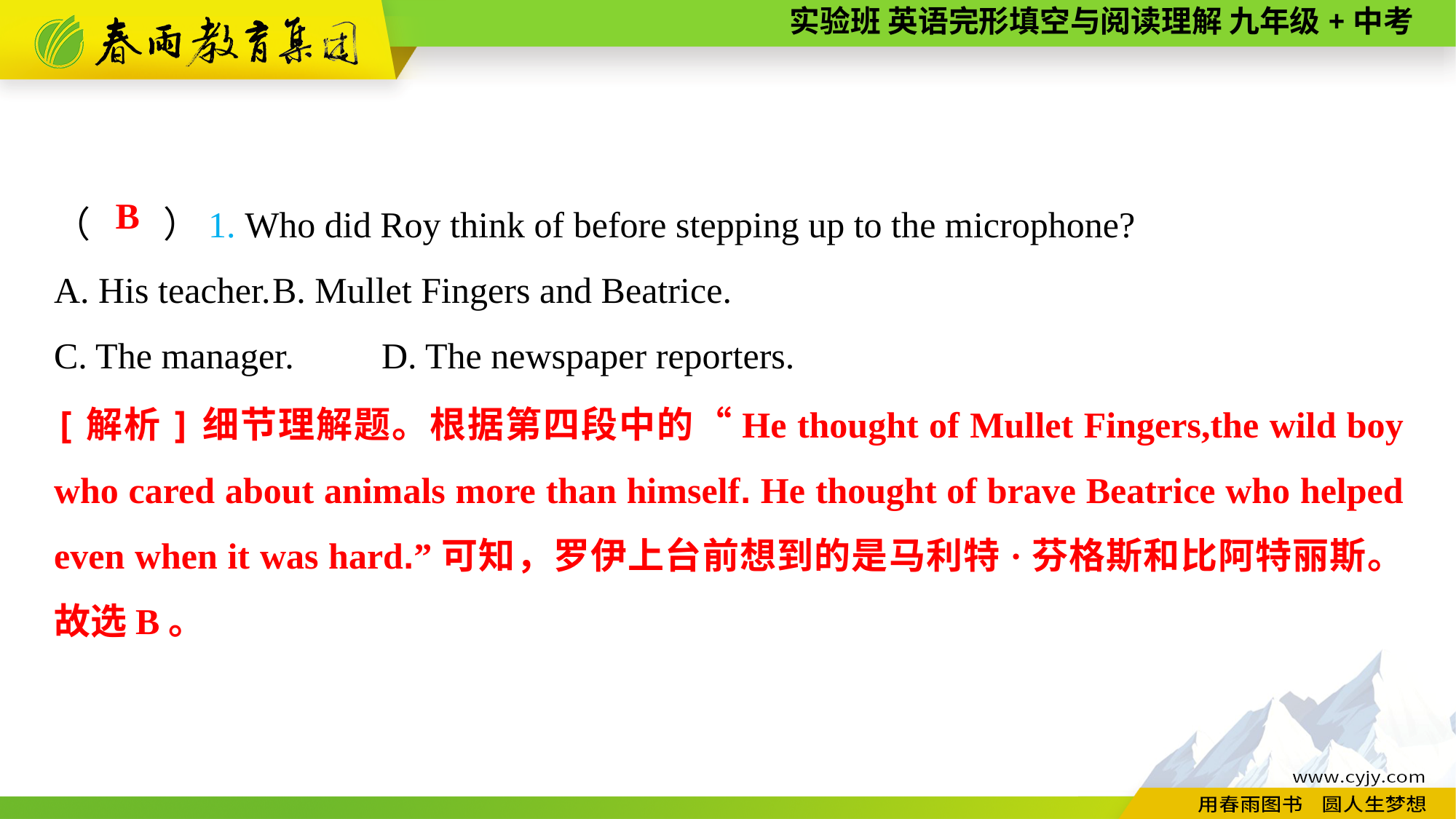

（　　）1. Who did Roy think of before stepping up to the microphone?
A. His teacher.	B. Mullet Fingers and Beatrice.
C. The manager.	D. The newspaper reporters.
B
[解析]细节理解题。根据第四段中的“He thought of Mullet Fingers,the wild boy who cared about animals more than himself. He thought of brave Beatrice who helped even when it was hard.”可知，罗伊上台前想到的是马利特·芬格斯和比阿特丽斯。故选B。